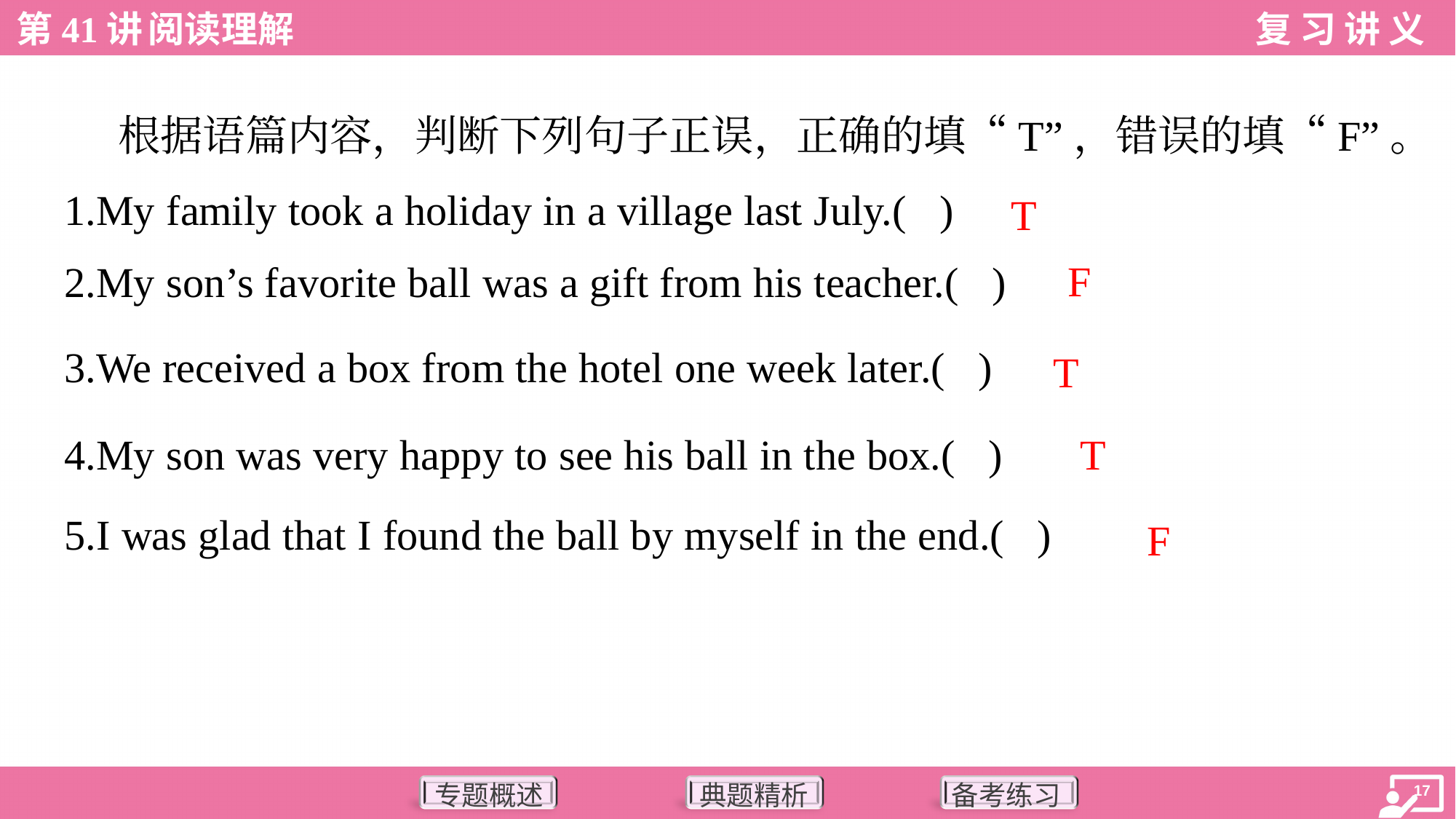

根据语篇内容，判断下列句子正误，正确的填“T”，错误的填“F”。
1.My family took a holiday in a village last July.(   )
T
F
2.My son’s favorite ball was a gift from his teacher.(   )
3.We received a box from the hotel one week later.(   )
T
T
4.My son was very happy to see his ball in the box.(   )
5.I was glad that I found the ball by myself in the end.(   )
F